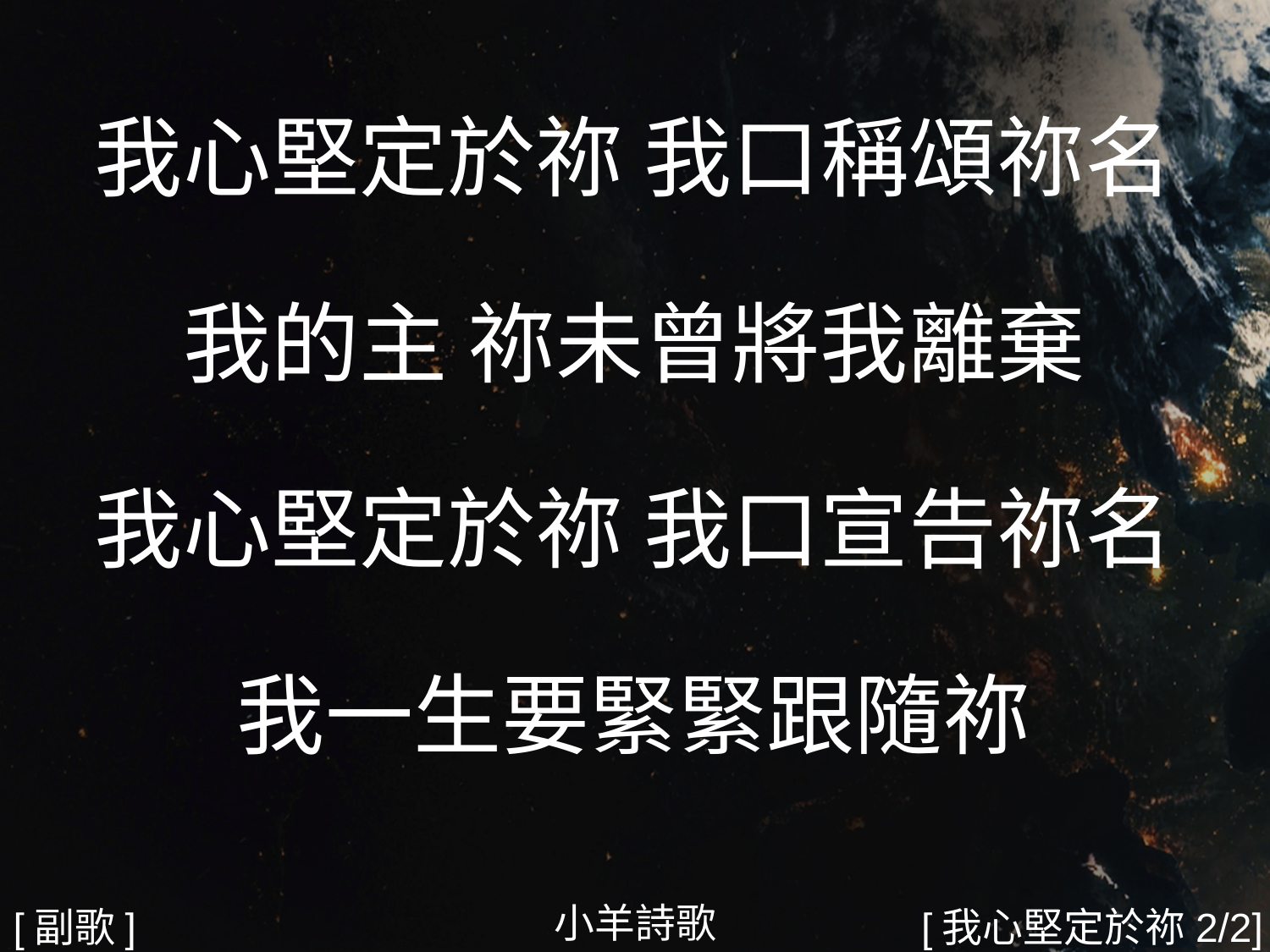

我心堅定於祢 我口稱頌祢名

我的主 祢未曾將我離棄

我心堅定於祢 我口宣告祢名

我一生要緊緊跟隨祢
#

小羊詩歌
[副歌]
[我心堅定於祢2/2]